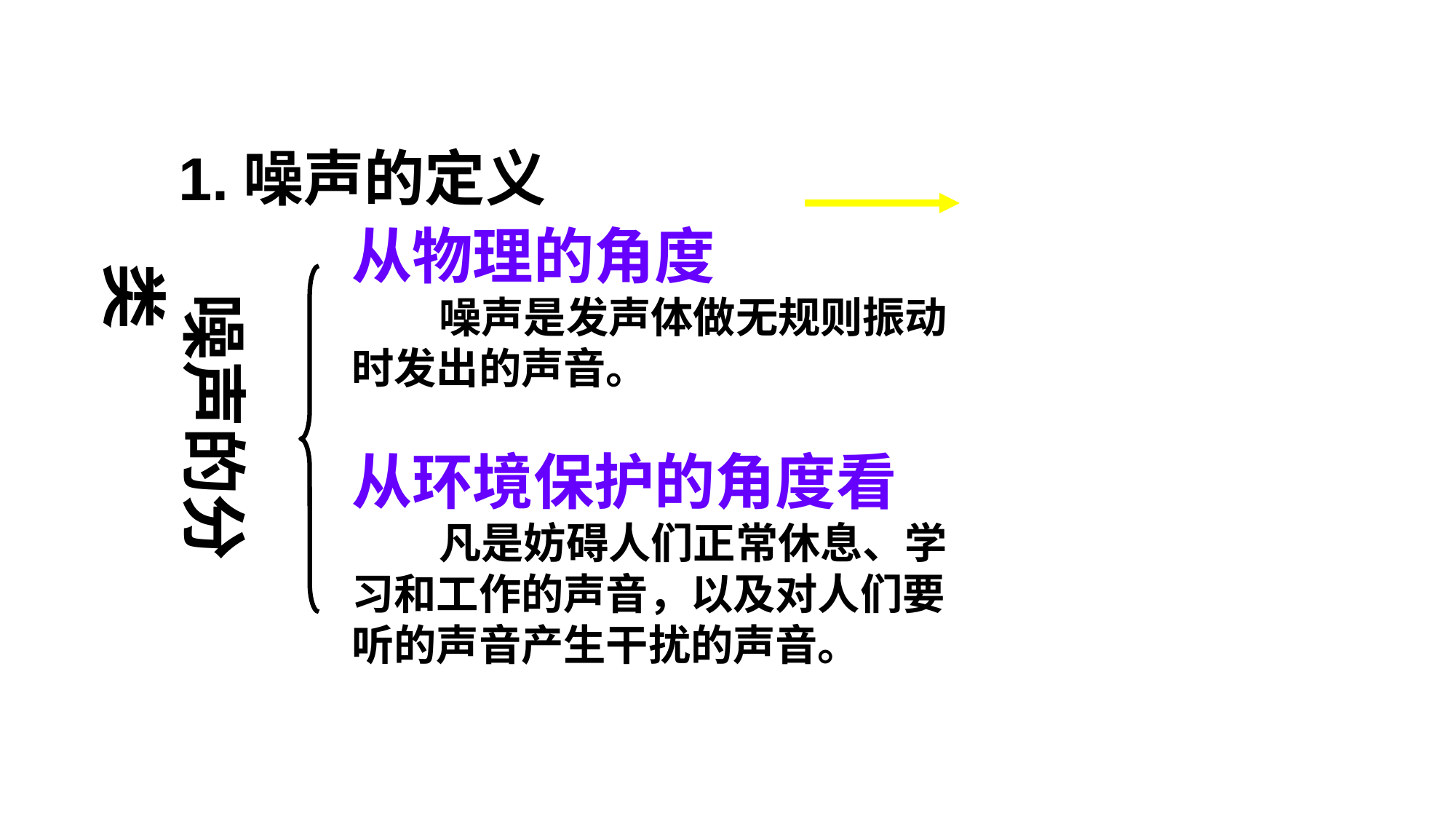

1.噪声的定义

从物理的角度
        噪声是发声体做无规则振动时发出的声音。

从环境保护的角度看
        凡是妨碍人们正常休息、学习和工作的声音，以及对人们要听的声音产生干扰的声音。
 噪声的分类